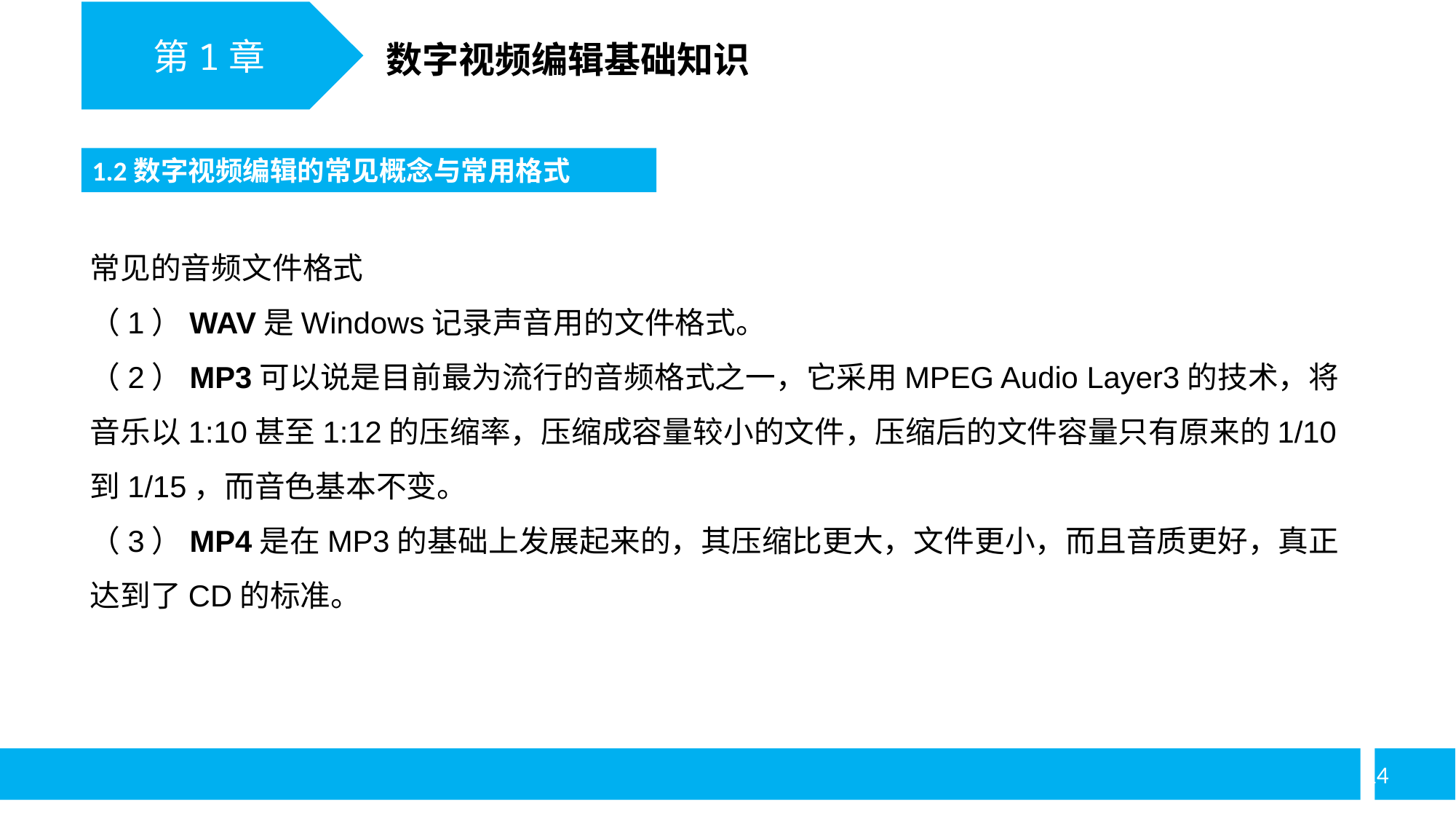

第1章
数字视频编辑基础知识
1.2数字视频编辑的常见概念与常用格式
常见的音频文件格式
（1）WAV是Windows记录声音用的文件格式。
（2）MP3可以说是目前最为流行的音频格式之一，它采用MPEG Audio Layer3的技术，将音乐以1:10甚至1:12的压缩率，压缩成容量较小的文件，压缩后的文件容量只有原来的1/10到1/15，而音色基本不变。
（3）MP4是在MP3的基础上发展起来的，其压缩比更大，文件更小，而且音质更好，真正达到了CD的标准。